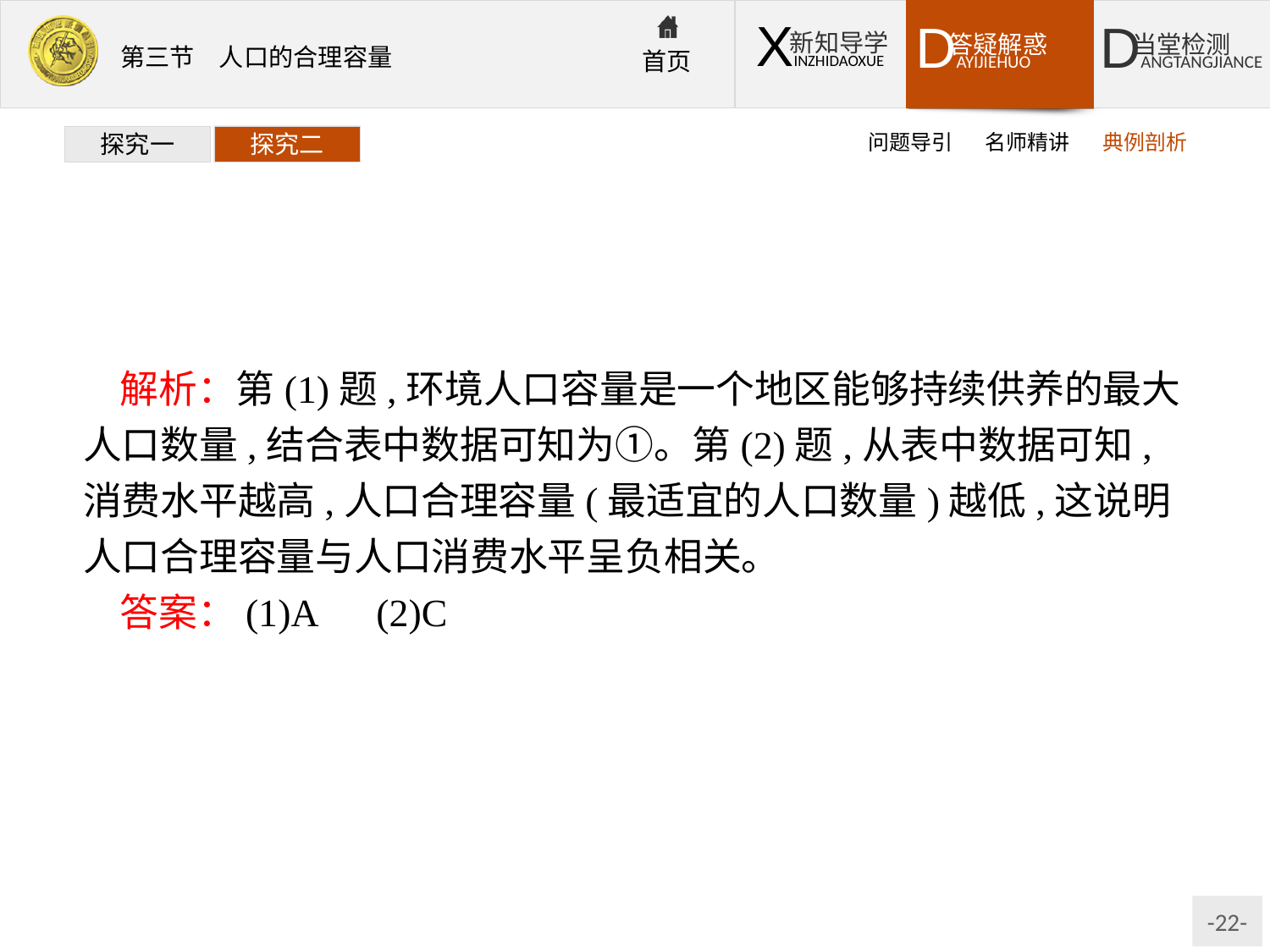

问题导引
名师精讲
典例剖析
探究一
探究二
解析：第(1)题,环境人口容量是一个地区能够持续供养的最大人口数量,结合表中数据可知为①。第(2)题,从表中数据可知,消费水平越高,人口合理容量(最适宜的人口数量)越低,这说明人口合理容量与人口消费水平呈负相关。
答案：(1)A　(2)C